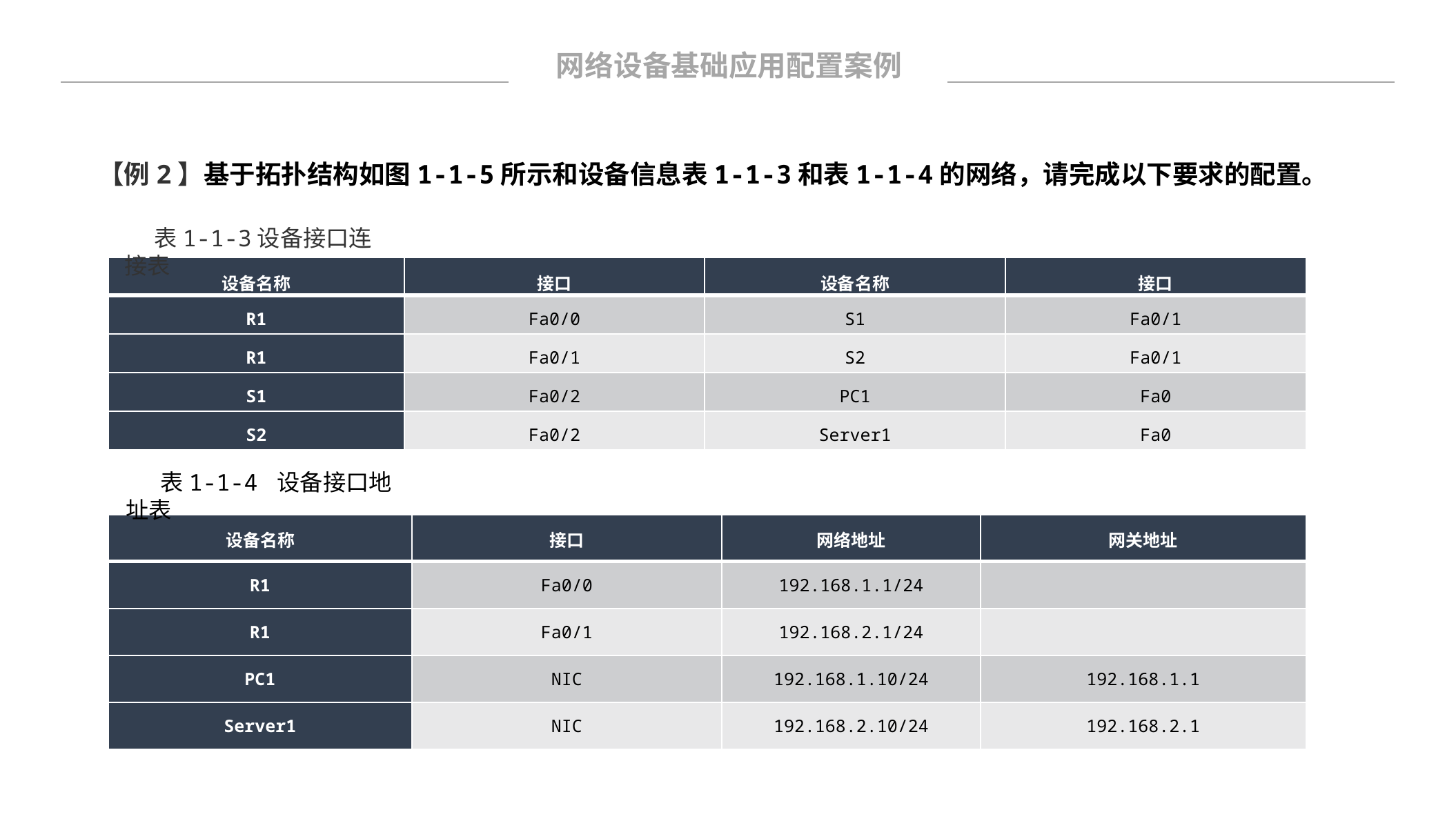

网络设备基础应用配置案例
【例2】基于拓扑结构如图1-1-5所示和设备信息表1-1-3和表1-1-4的网络，请完成以下要求的配置。

表1-1-3设备接口连接表

| 设备名称 | 接口 | 设备名称 | 接口 |
| --- | --- | --- | --- |
| R1 | Fa0/0 | S1 | Fa0/1 |
| R1 | Fa0/1 | S2 | Fa0/1 |
| S1 | Fa0/2 | PC1 | Fa0 |
| S2 | Fa0/2 | Server1 | Fa0 |
表1-1-4 设备接口地址表
| 设备名称 | 接口 | 网络地址 | 网关地址 |
| --- | --- | --- | --- |
| R1 | Fa0/0 | 192.168.1.1/24 |  |
| R1 | Fa0/1 | 192.168.2.1/24 |  |
| PC1 | NIC | 192.168.1.10/24 | 192.168.1.1 |
| Server1 | NIC | 192.168.2.10/24 | 192.168.2.1 |